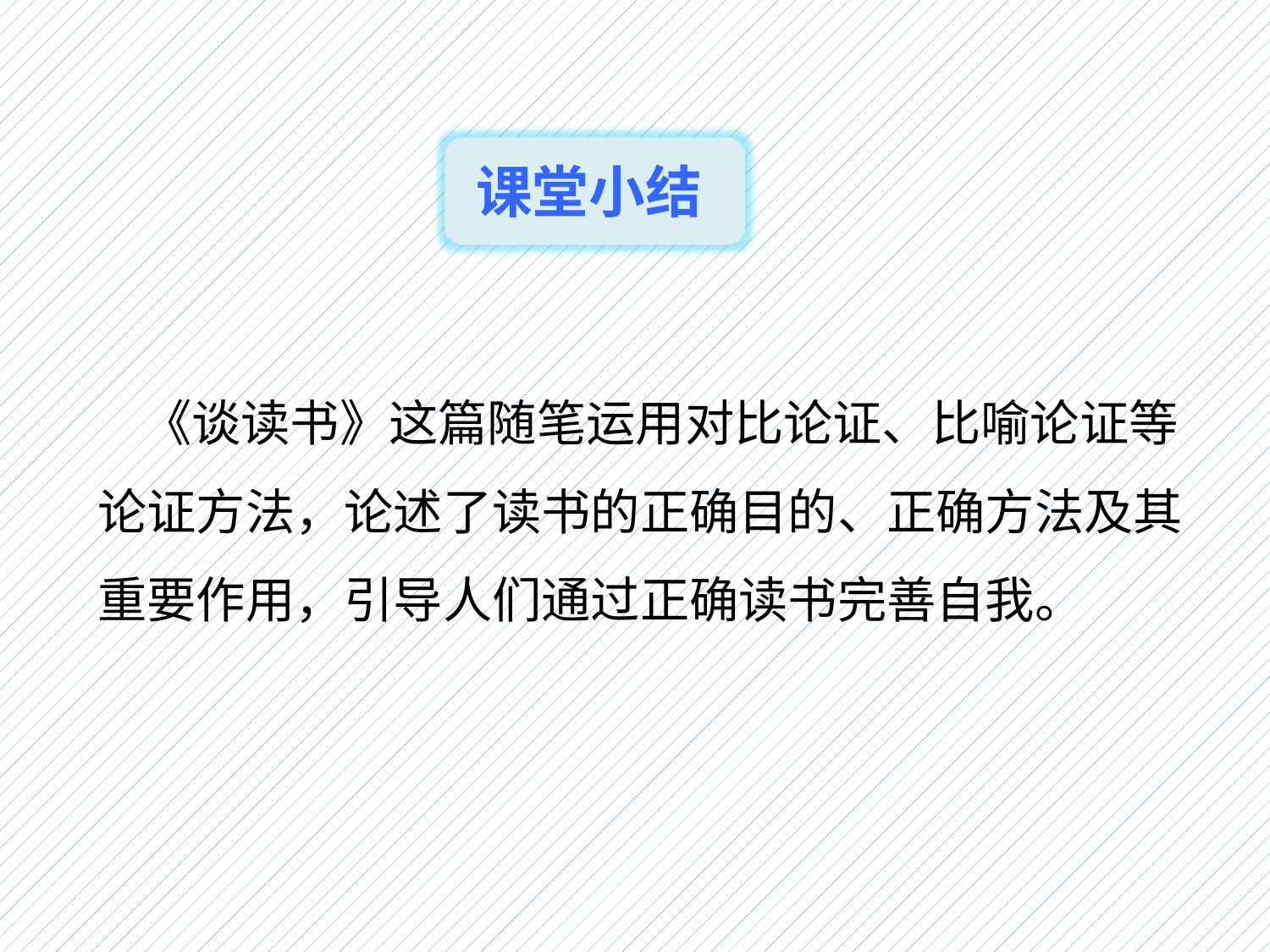

课堂小结
   《谈读书》这篇随笔运用对比论证、比喻论证等论证方法，论述了读书的正确目的、正确方法及其重要作用，引导人们通过正确读书完善自我。